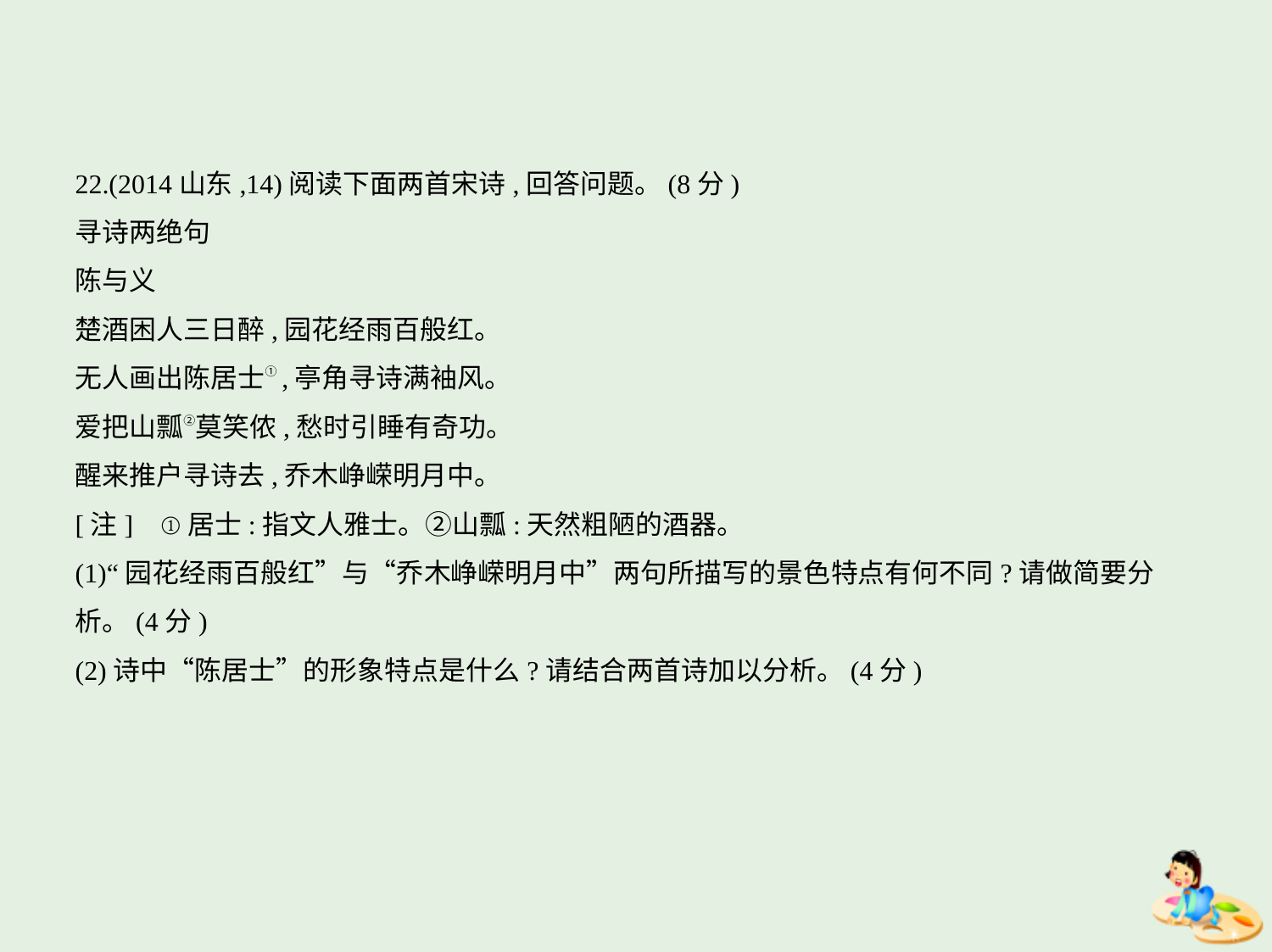

22.(2014山东,14)阅读下面两首宋诗,回答问题。(8分)
寻诗两绝句
陈与义
楚酒困人三日醉,园花经雨百般红。
无人画出陈居士①,亭角寻诗满袖风。
爱把山瓢②莫笑侬,愁时引睡有奇功。
醒来推户寻诗去,乔木峥嵘明月中。
[注]    ①居士:指文人雅士。②山瓢:天然粗陋的酒器。
(1)“园花经雨百般红”与“乔木峥嵘明月中”两句所描写的景色特点有何不同?请做简要分
析。(4分)
(2)诗中“陈居士”的形象特点是什么?请结合两首诗加以分析。(4分)